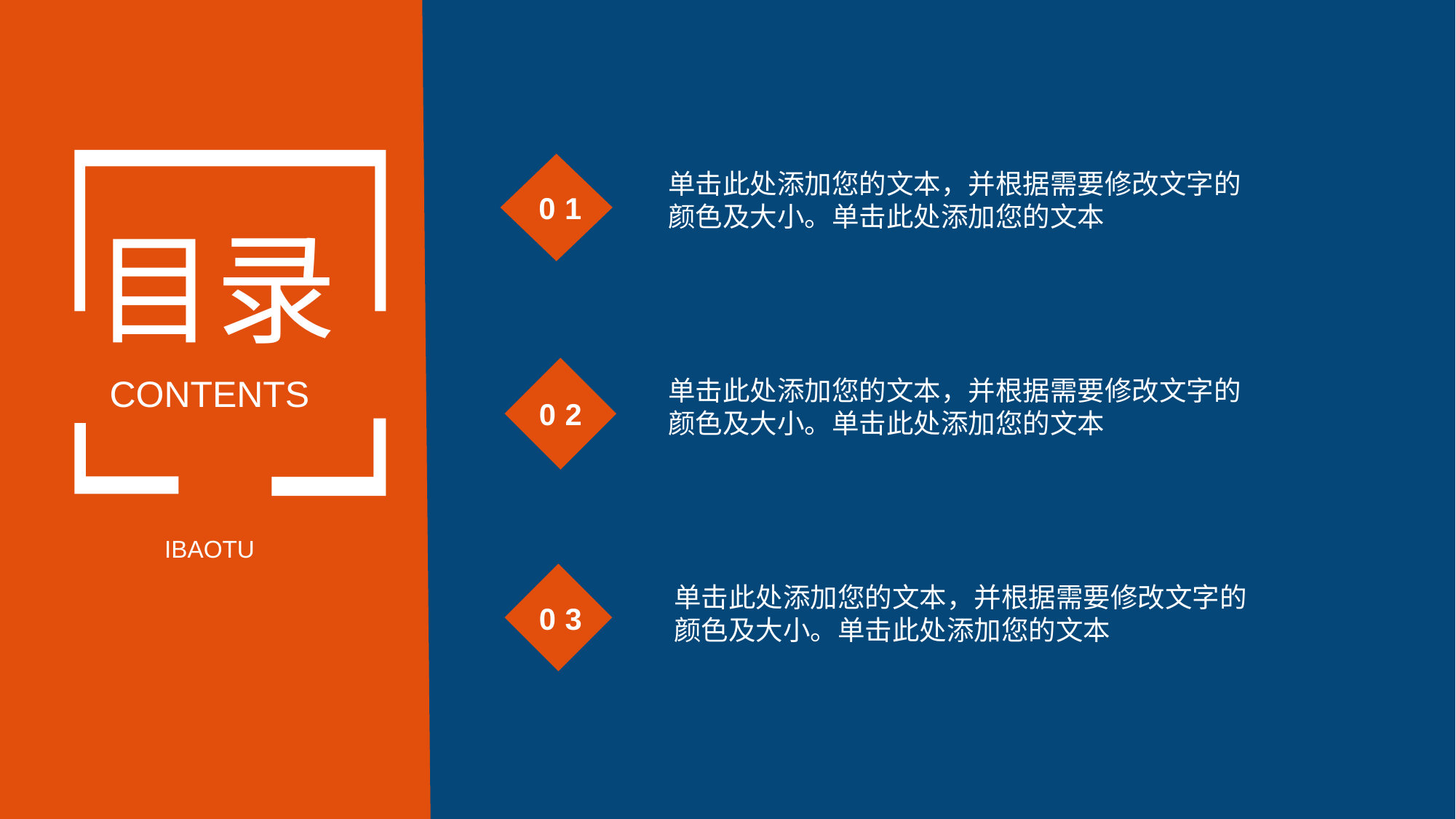

01
单击此处添加您的文本，并根据需要修改文字的颜色及大小。单击此处添加您的文本

目录

02
CONTENTS
单击此处添加您的文本，并根据需要修改文字的颜色及大小。单击此处添加您的文本

IBAOTU

03
单击此处添加您的文本，并根据需要修改文字的颜色及大小。单击此处添加您的文本